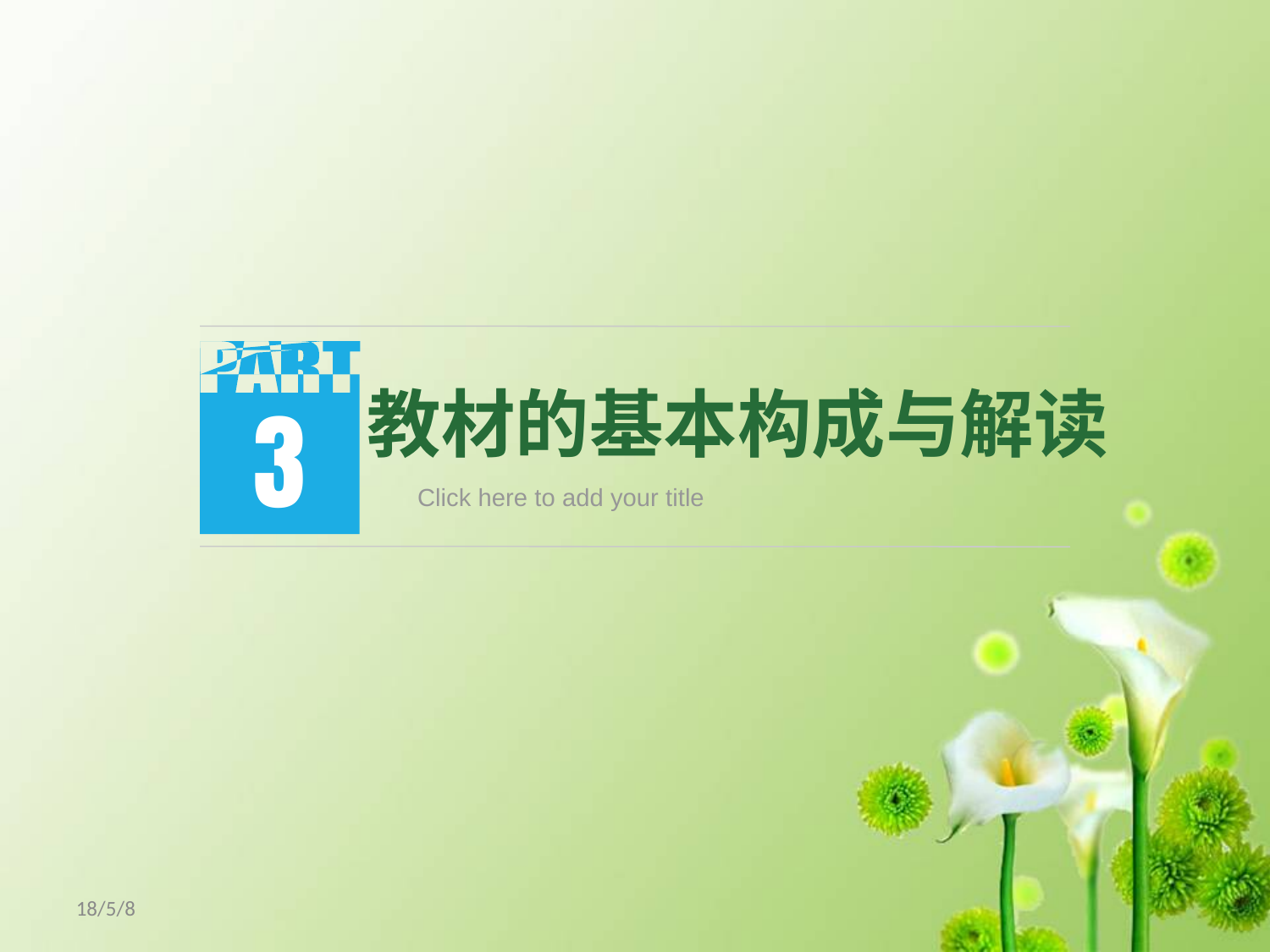

3
教材的基本构成与解读
Click here to add your title

18/5/8